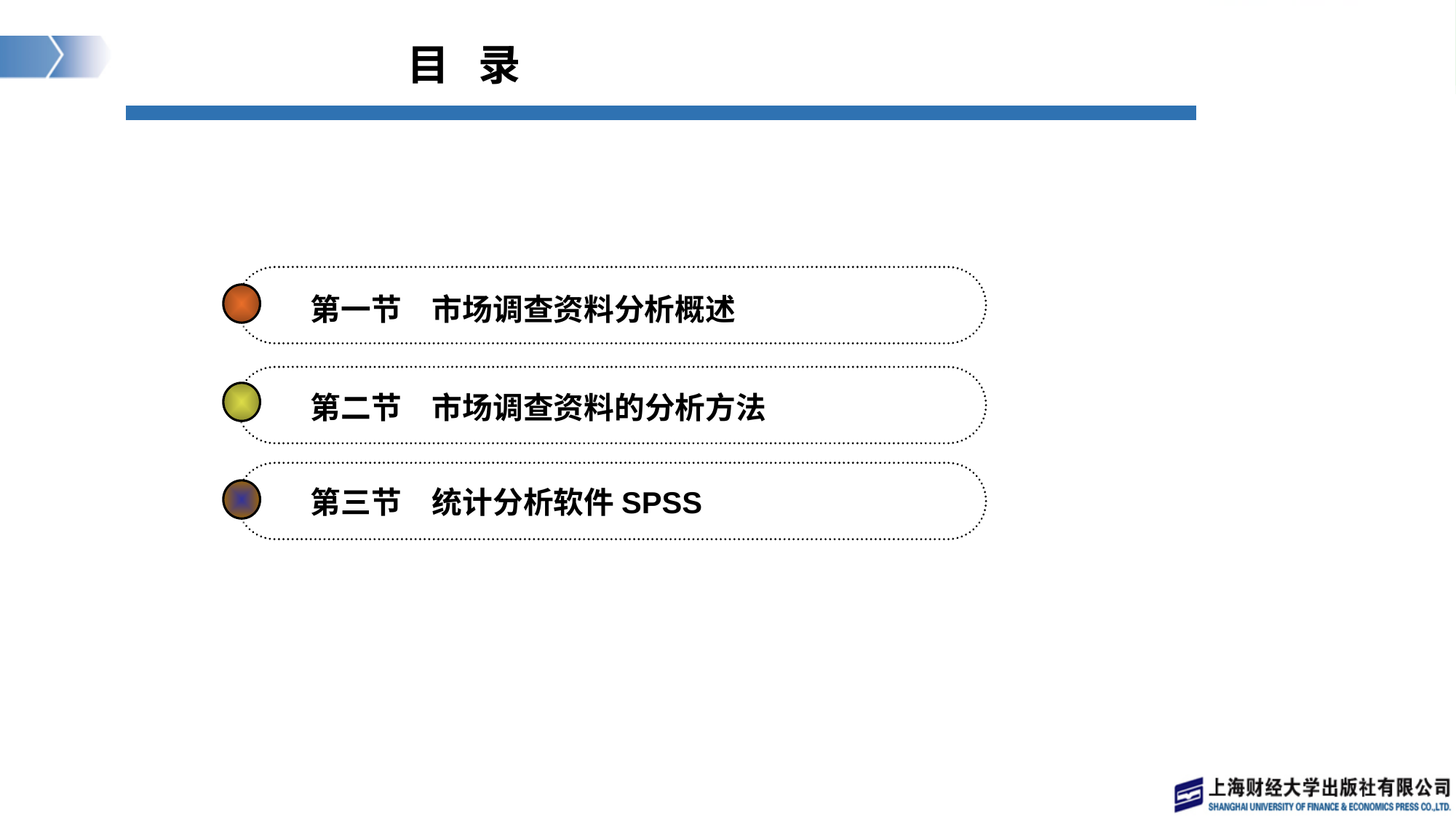

目   录

第一节　市场调查资料分析概述

第二节　市场调查资料的分析方法

第三节　统计分析软件SPSS